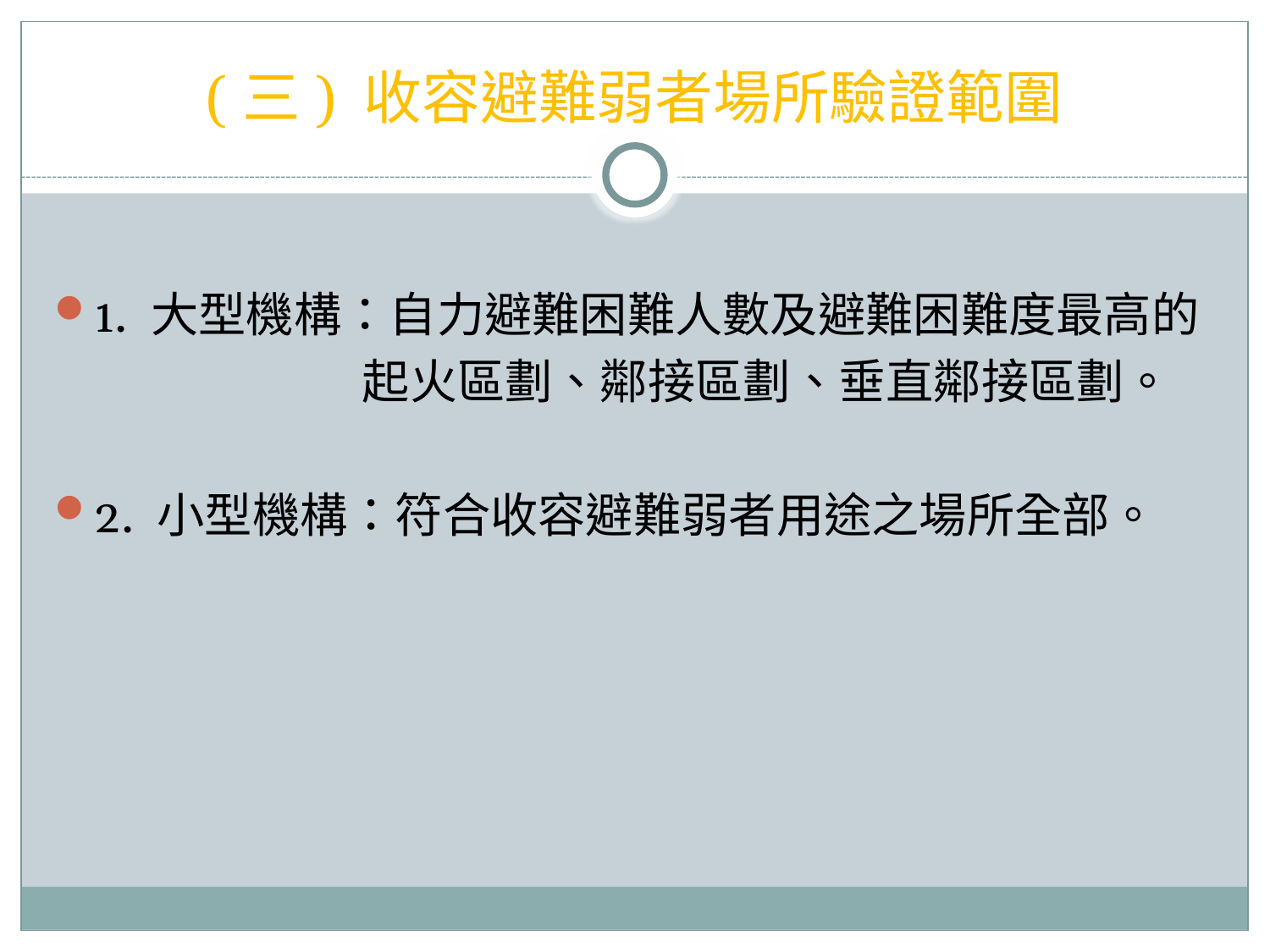

# (三) 收容避難弱者場所驗證範圍

1. 大型機構：自力避難困難人數及避難困難度最高的
                            起火區劃、鄰接區劃、垂直鄰接區劃。

2. 小型機構：符合收容避難弱者用途之場所全部。